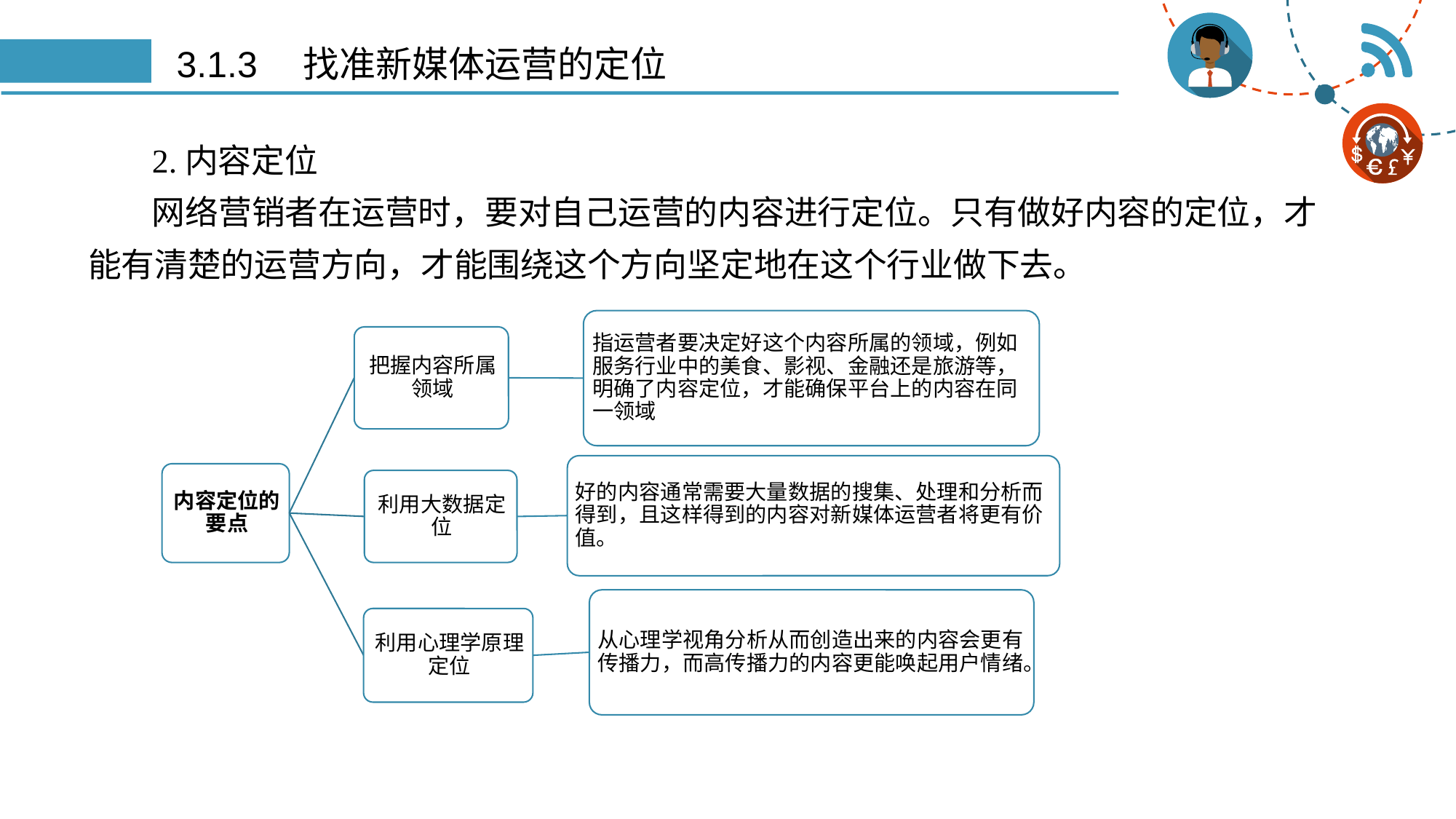

# 3.1.3　找准新媒体运营的定位
2.内容定位
网络营销者在运营时，要对自己运营的内容进行定位。只有做好内容的定位，才能有清楚的运营方向，才能围绕这个方向坚定地在这个行业做下去。
内容定位的要点

把握内容所属领域

指运营者要决定好这个内容所属的领域，例如服务行业中的美食、影视、金融还是旅游等，明确了内容定位，才能确保平台上的内容在同一领域

利用大数据定位

好的内容通常需要大量数据的搜集、处理和分析而得到，且这样得到的内容对新媒体运营者将更有价值。

利用心理学原理定位

从心理学视角分析从而创造出来的内容会更有传播力，而高传播力的内容更能唤起用户情绪。